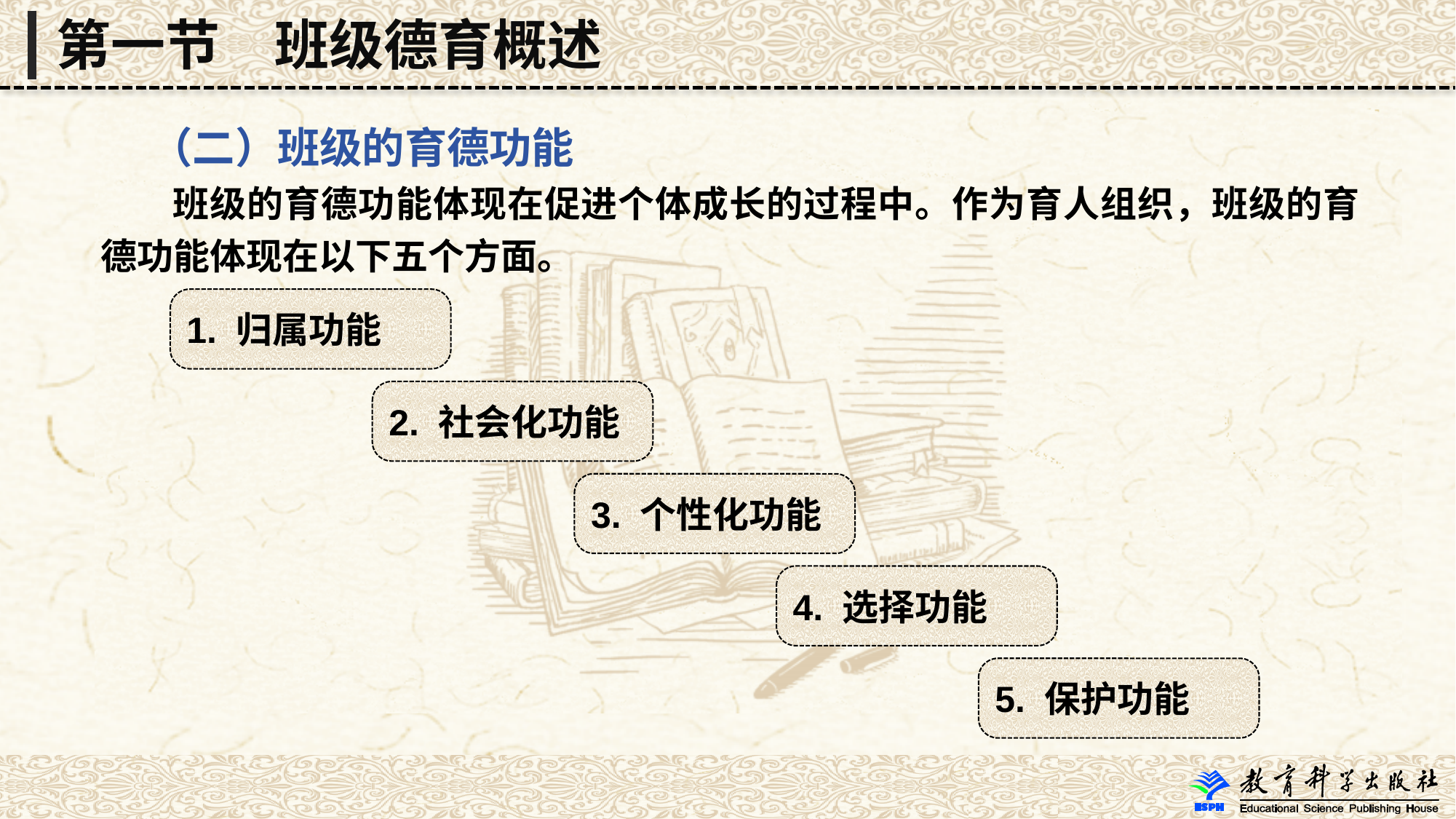

第一节　班级德育概述
     （二）班级的育德功能
       班级的育德功能体现在促进个体成长的过程中。作为育人组织，班级的育德功能体现在以下五个方面。
1. 归属功能
2. 社会化功能
3. 个性化功能
4. 选择功能
5. 保护功能